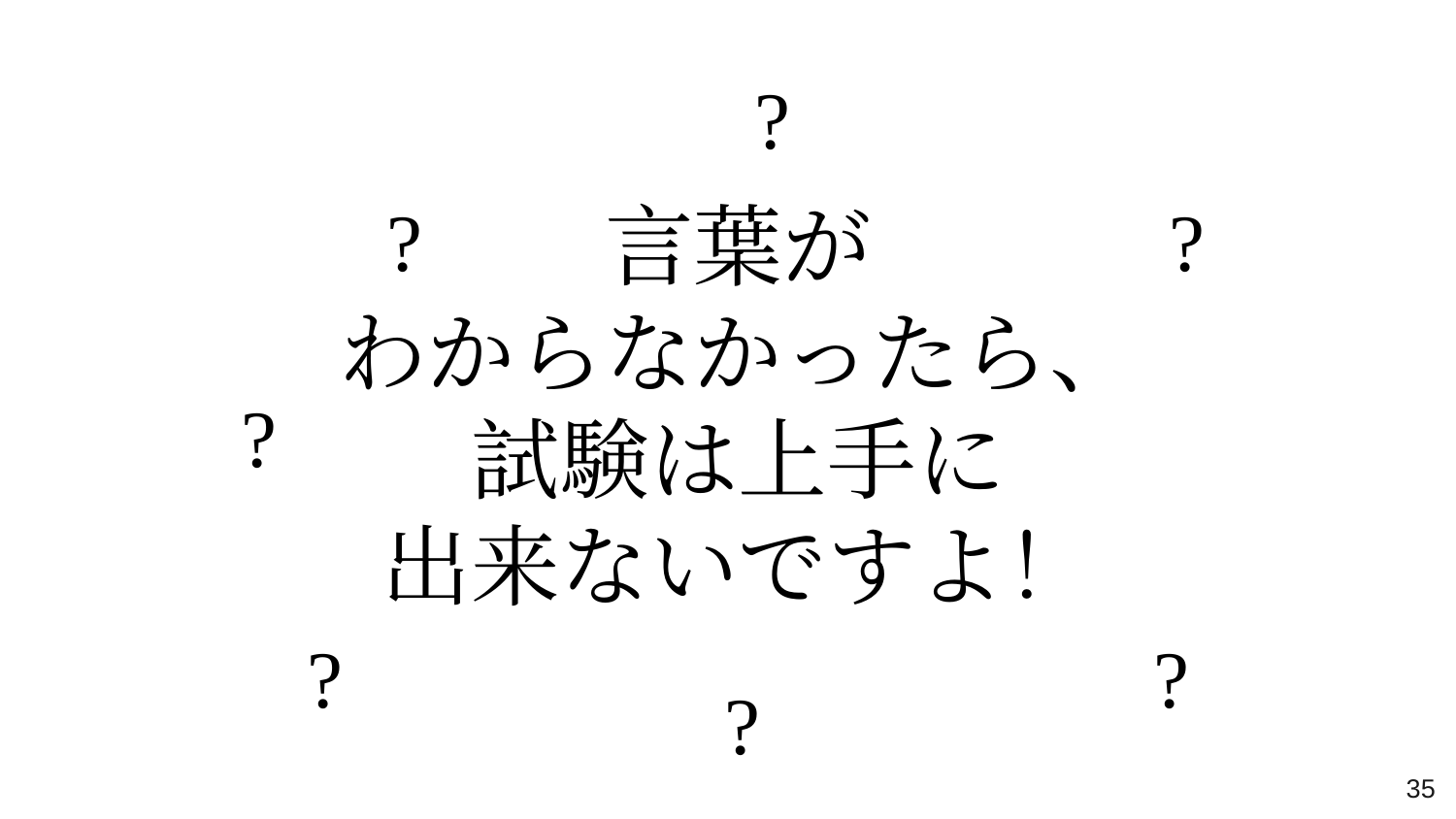

?
言葉が
わからなかったら、
試験は上手に
出来ないですよ！
?
?
?
?
?
?
35